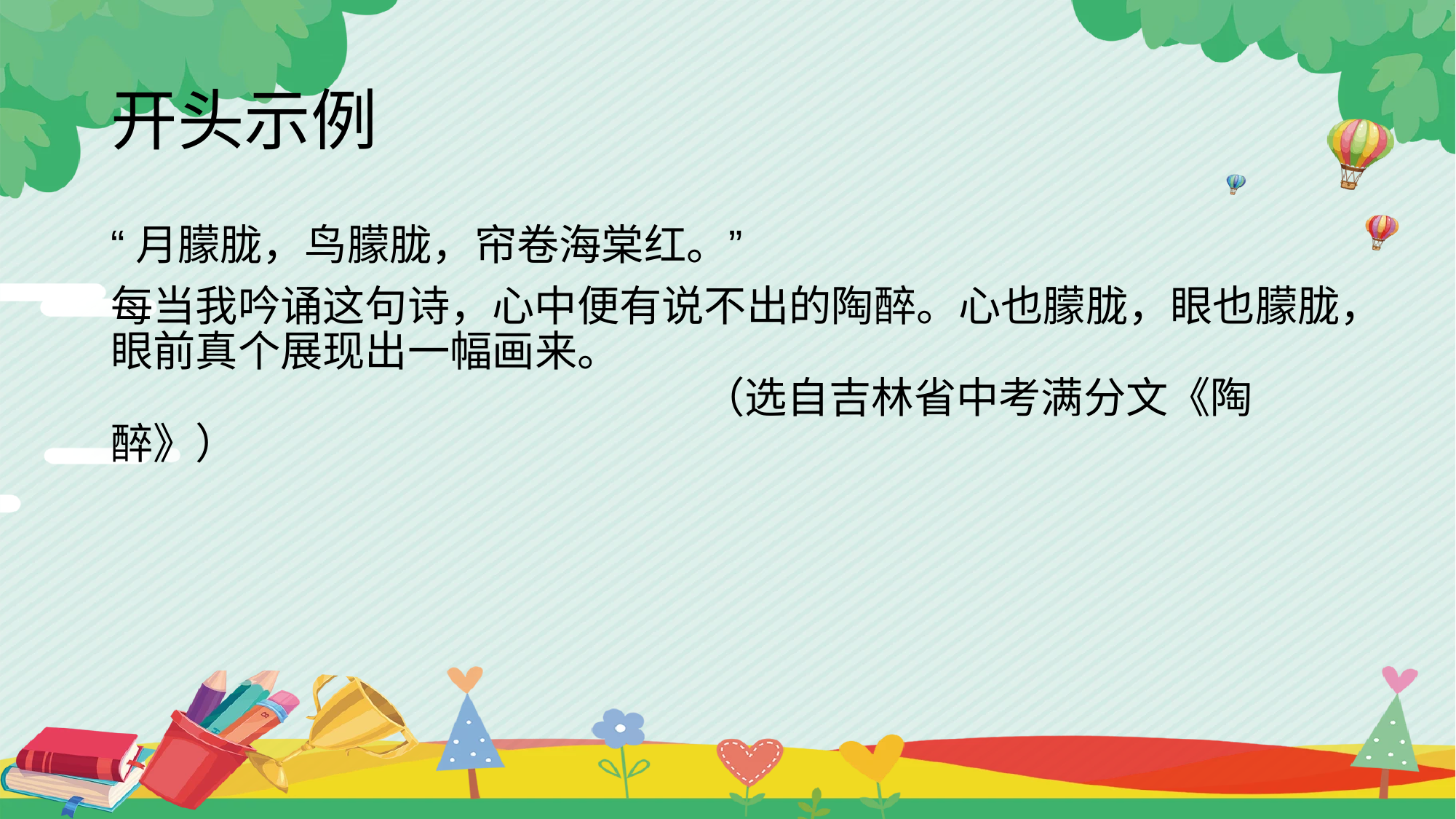

# 开头示例
“月朦胧，鸟朦胧，帘卷海棠红。”
每当我吟诵这句诗，心中便有说不出的陶醉。心也朦胧，眼也朦胧，眼前真个展现出一幅画来。
                                                  （选自吉林省中考满分文《陶醉》）